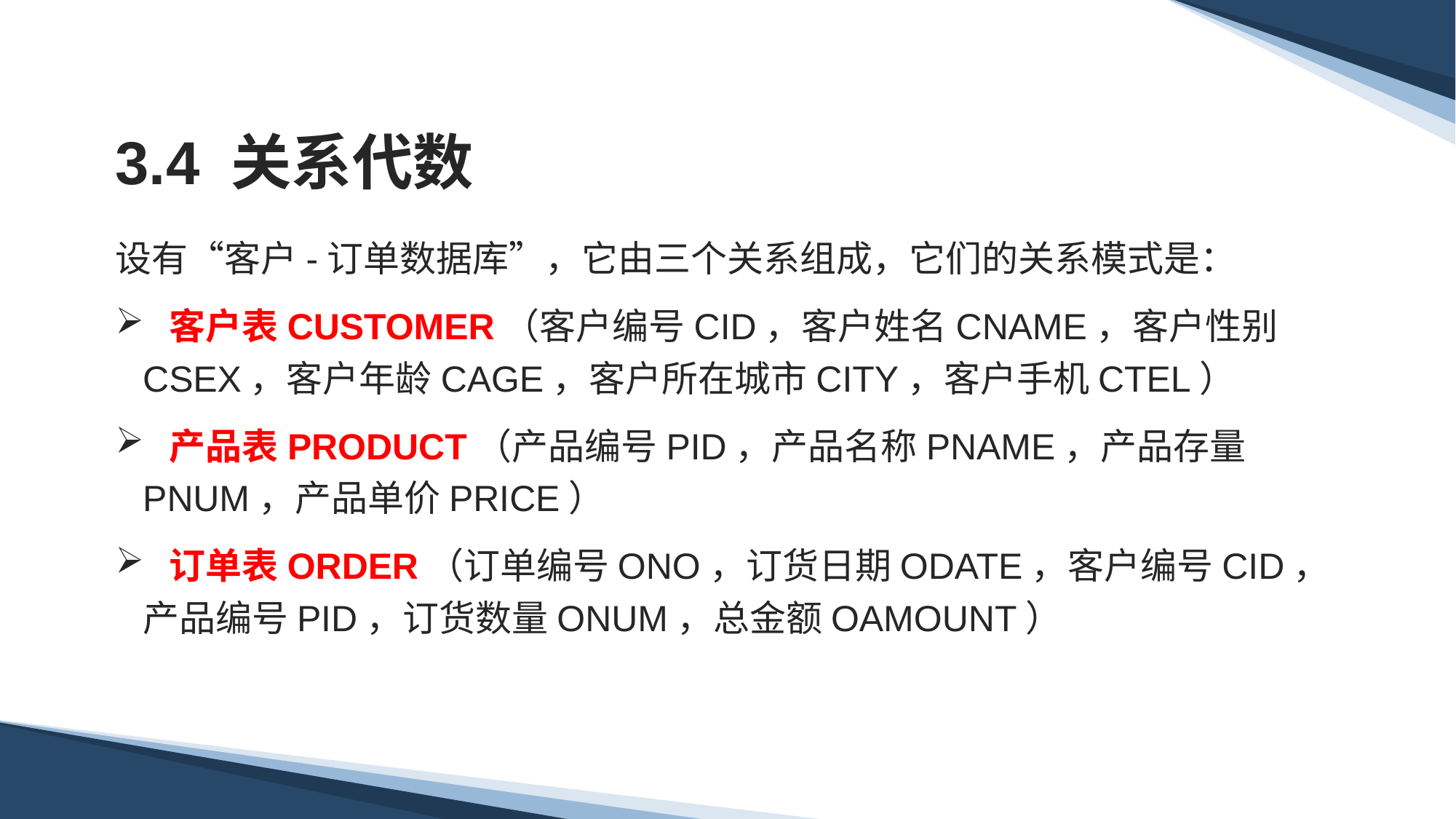

# 3.4 关系代数
设有“客户-订单数据库”，它由三个关系组成，它们的关系模式是：
  客户表CUSTOMER（客户编号CID，客户姓名CNAME，客户性别CSEX，客户年龄CAGE，客户所在城市CITY，客户手机CTEL）
  产品表PRODUCT（产品编号PID，产品名称PNAME，产品存量PNUM，产品单价PRICE）
  订单表ORDER（订单编号ONO，订货日期ODATE，客户编号CID，产品编号PID，订货数量ONUM，总金额OAMOUNT）